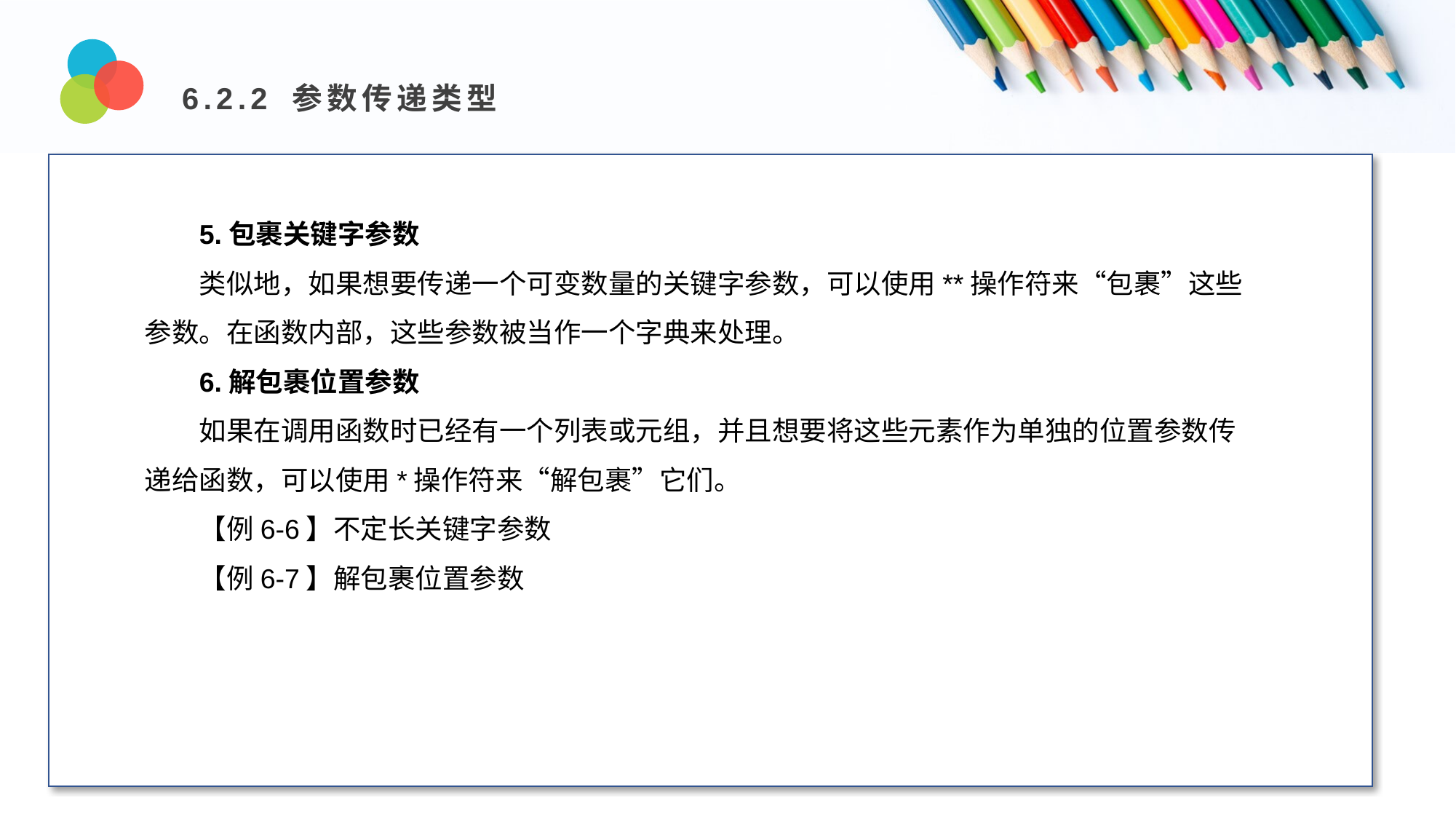

6.2.2 参数传递类型
Design and Production
5.包裹关键字参数
类似地，如果想要传递一个可变数量的关键字参数，可以使用**操作符来“包裹”这些参数。在函数内部，这些参数被当作一个字典来处理。
6.解包裹位置参数
如果在调用函数时已经有一个列表或元组，并且想要将这些元素作为单独的位置参数传递给函数，可以使用*操作符来“解包裹”它们。
【例6-6】不定长关键字参数
【例6-7】解包裹位置参数